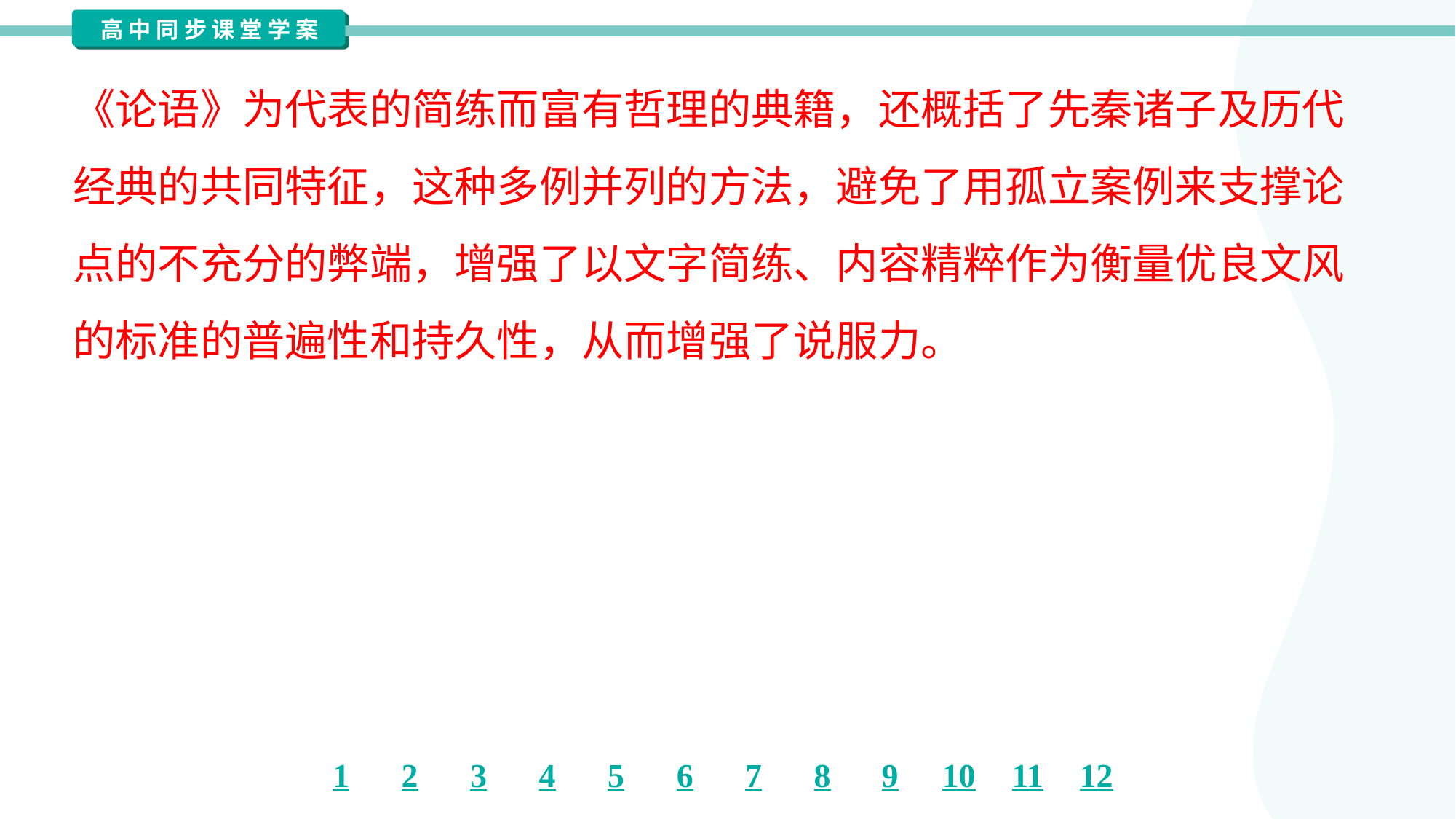

《论语》为代表的简练而富有哲理的典籍，还概括了先秦诸子及历代
经典的共同特征，这种多例并列的方法，避免了用孤立案例来支撑论
点的不充分的弊端，增强了以文字简练、内容精粹作为衡量优良文风
的标准的普遍性和持久性，从而增强了说服力。